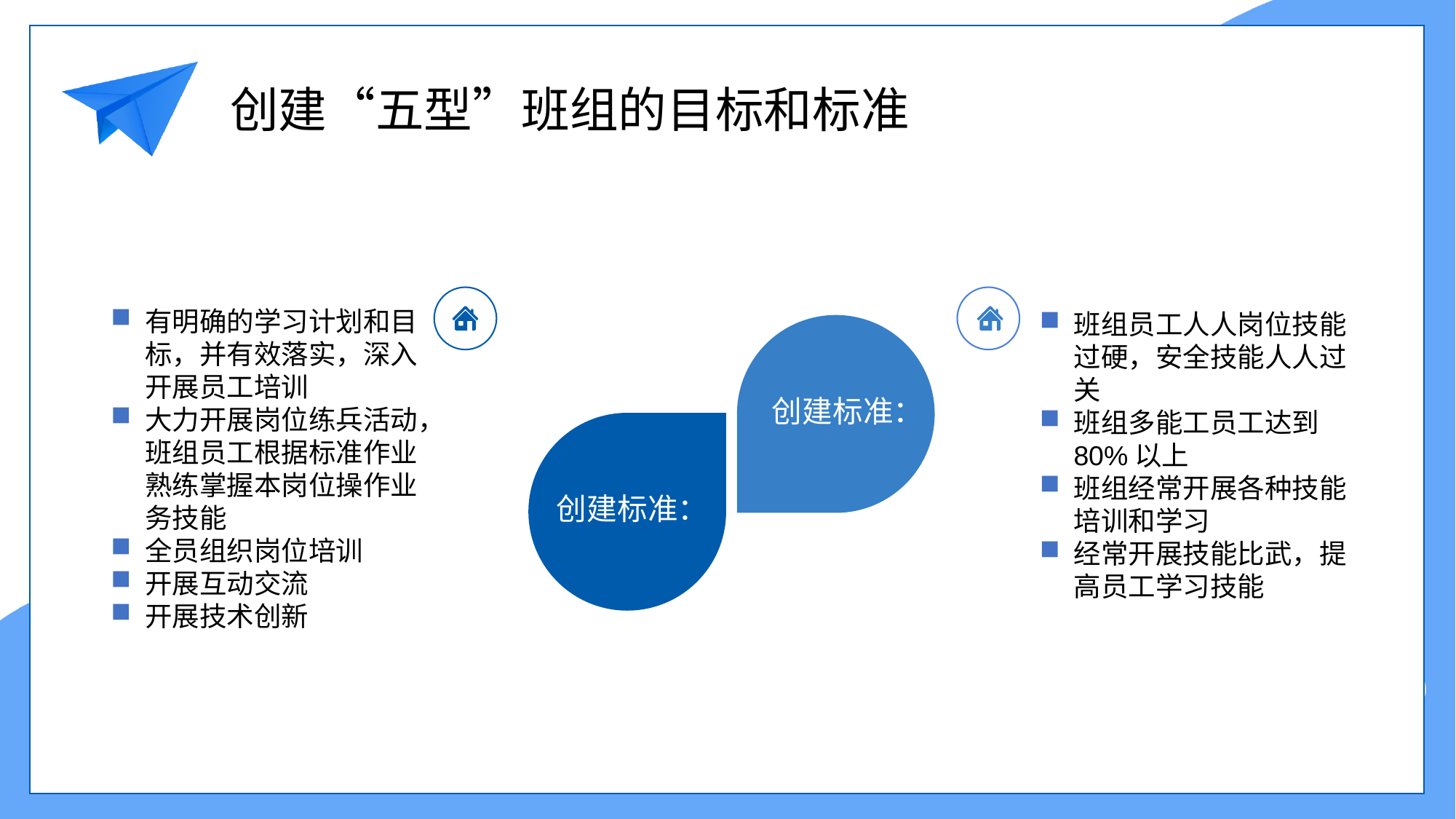

创建标准：

创建标准：
有明确的学习计划和目标，并有效落实，深入开展员工培训
大力开展岗位练兵活动，班组员工根据标准作业熟练掌握本岗位操作业务技能
全员组织岗位培训
开展互动交流
开展技术创新
班组员工人人岗位技能过硬，安全技能人人过关
班组多能工员工达到80%以上
班组经常开展各种技能培训和学习
经常开展技能比武，提高员工学习技能